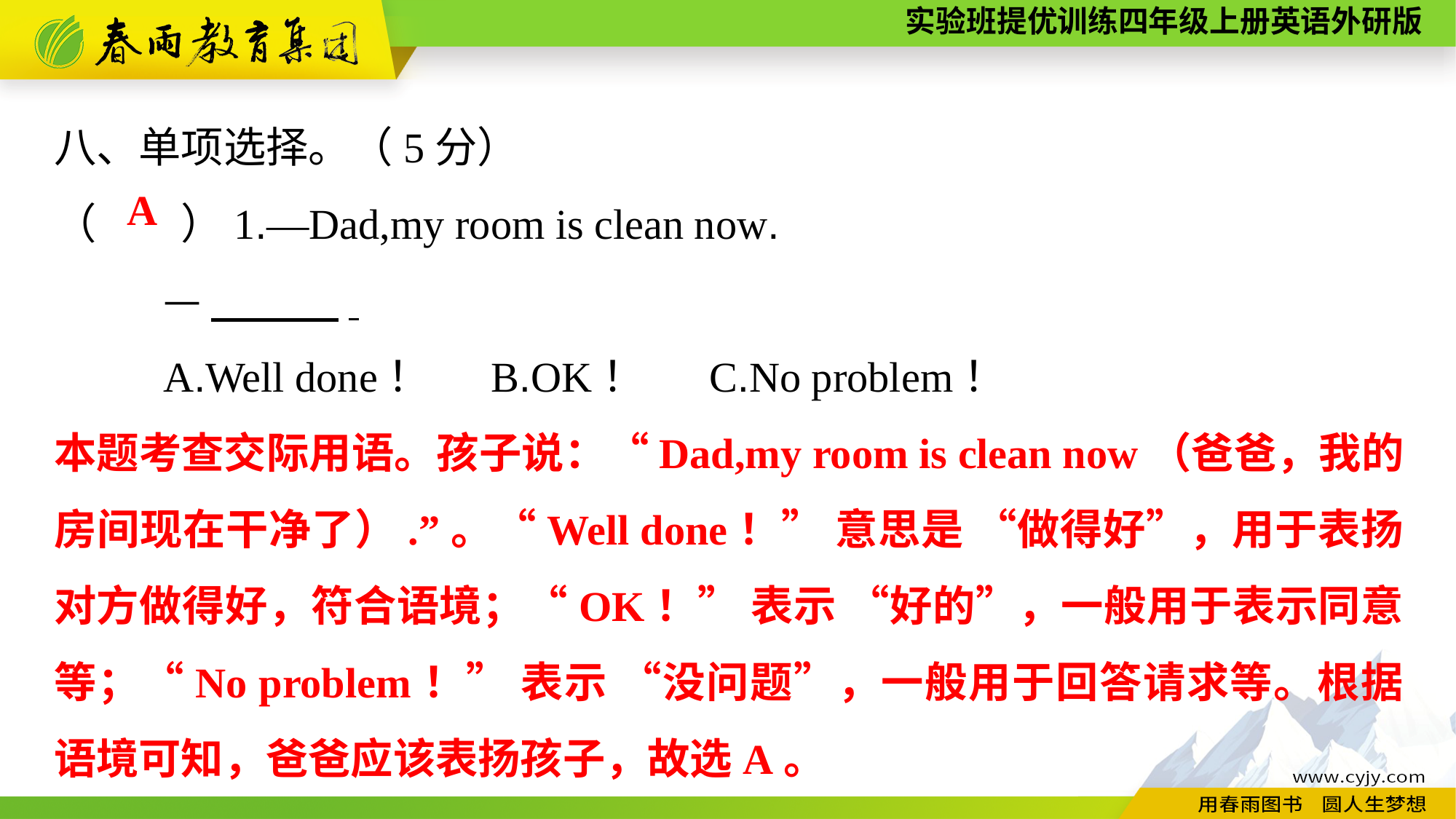

八、单项选择。（5分）
（　　）1.—Dad,my room is clean now.
	—　　　.
	A.Well done！	B.OK！	C.No problem！
A
本题考查交际用语。孩子说：“Dad,my room is clean now（爸爸，我的房间现在干净了）.”。“Well done！” 意思是 “做得好”，用于表扬对方做得好，符合语境；“OK！” 表示 “好的”，一般用于表示同意等；“No problem！” 表示 “没问题”，一般用于回答请求等。根据语境可知，爸爸应该表扬孩子，故选A。